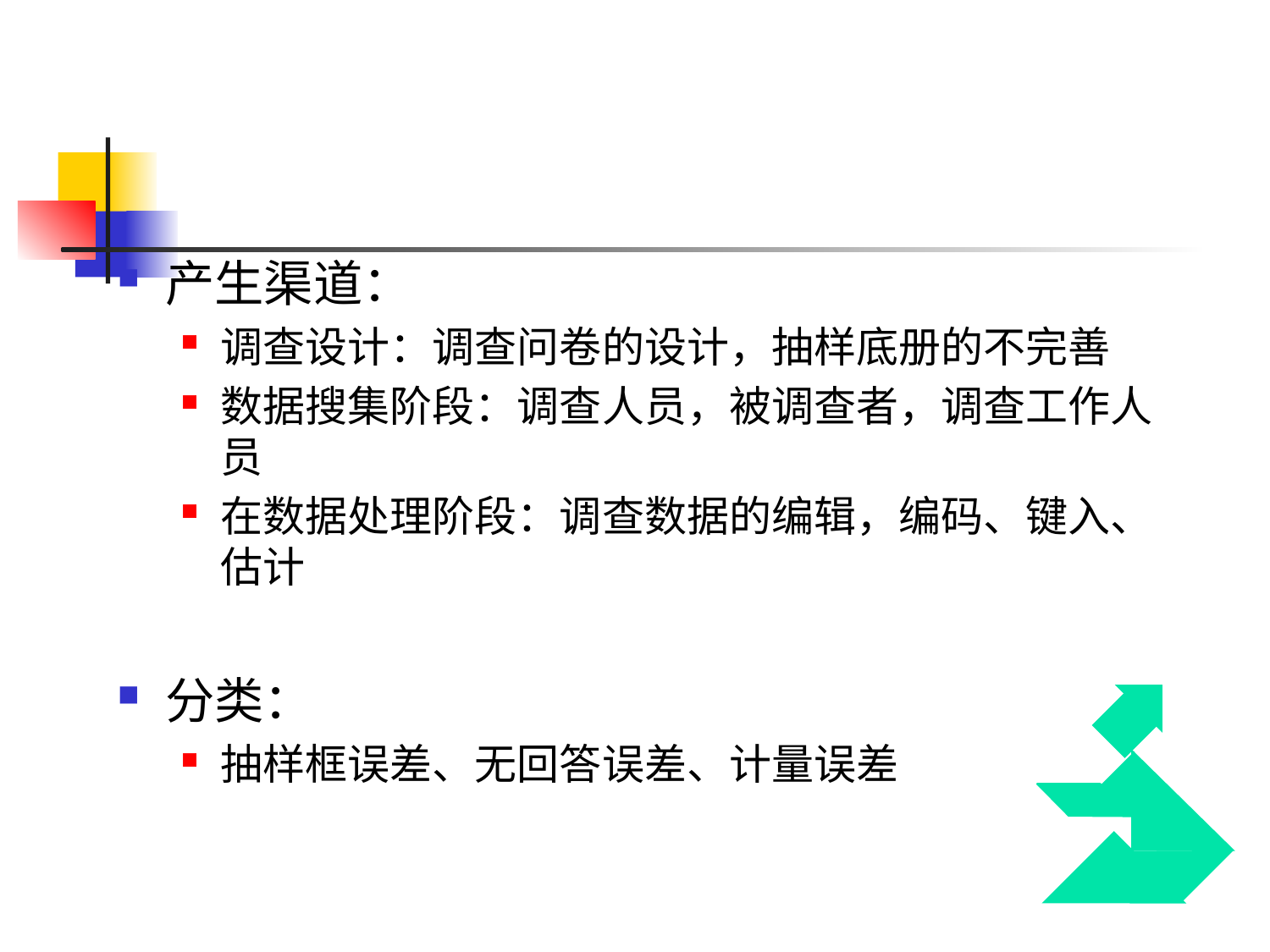

产生渠道：
调查设计：调查问卷的设计，抽样底册的不完善
数据搜集阶段：调查人员，被调查者，调查工作人员
在数据处理阶段：调查数据的编辑，编码、键入、估计

分类：
抽样框误差、无回答误差、计量误差